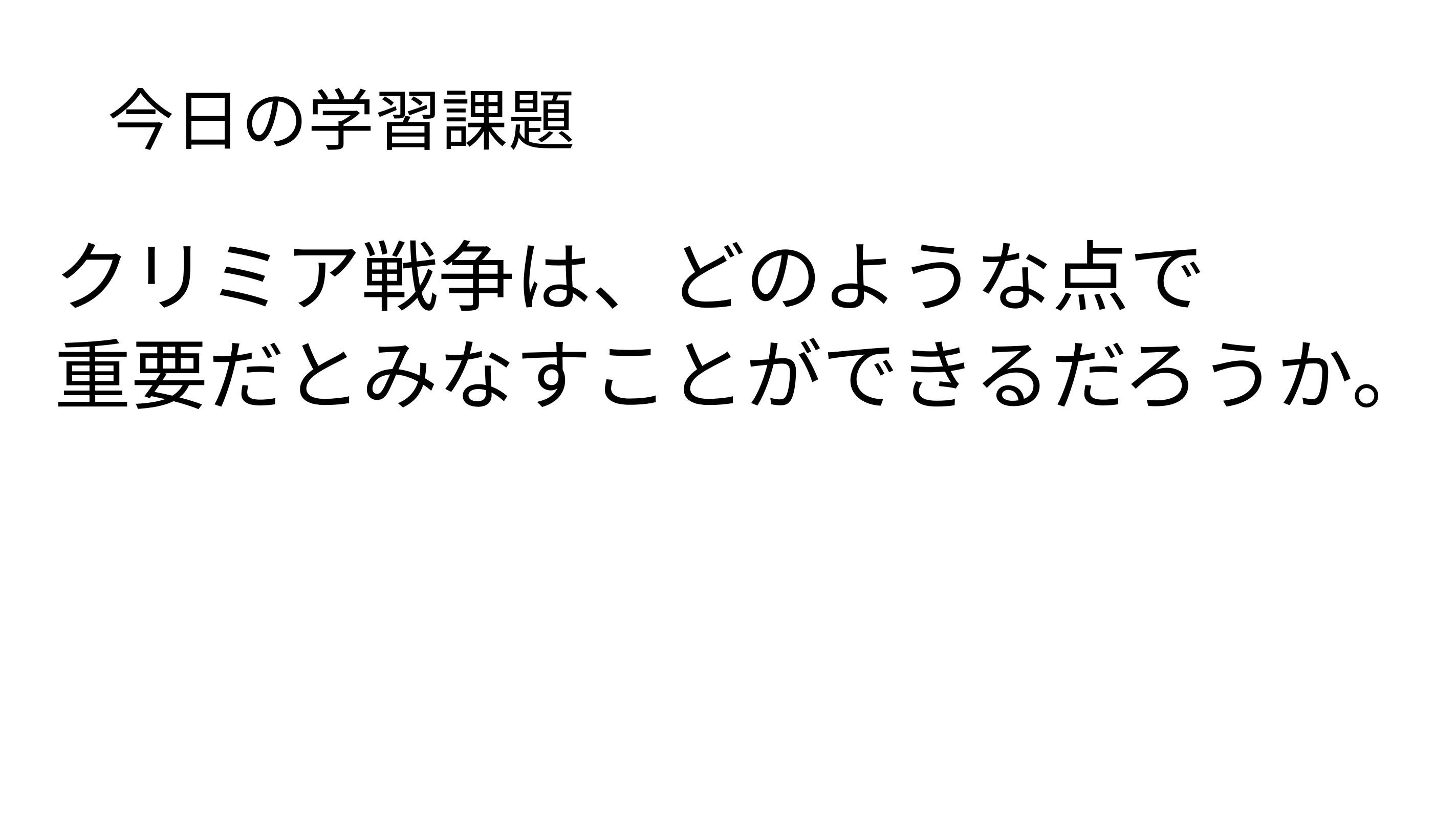

# 今日の学習課題
クリミア戦争は、どのような点で
重要だとみなすことができるだろうか。